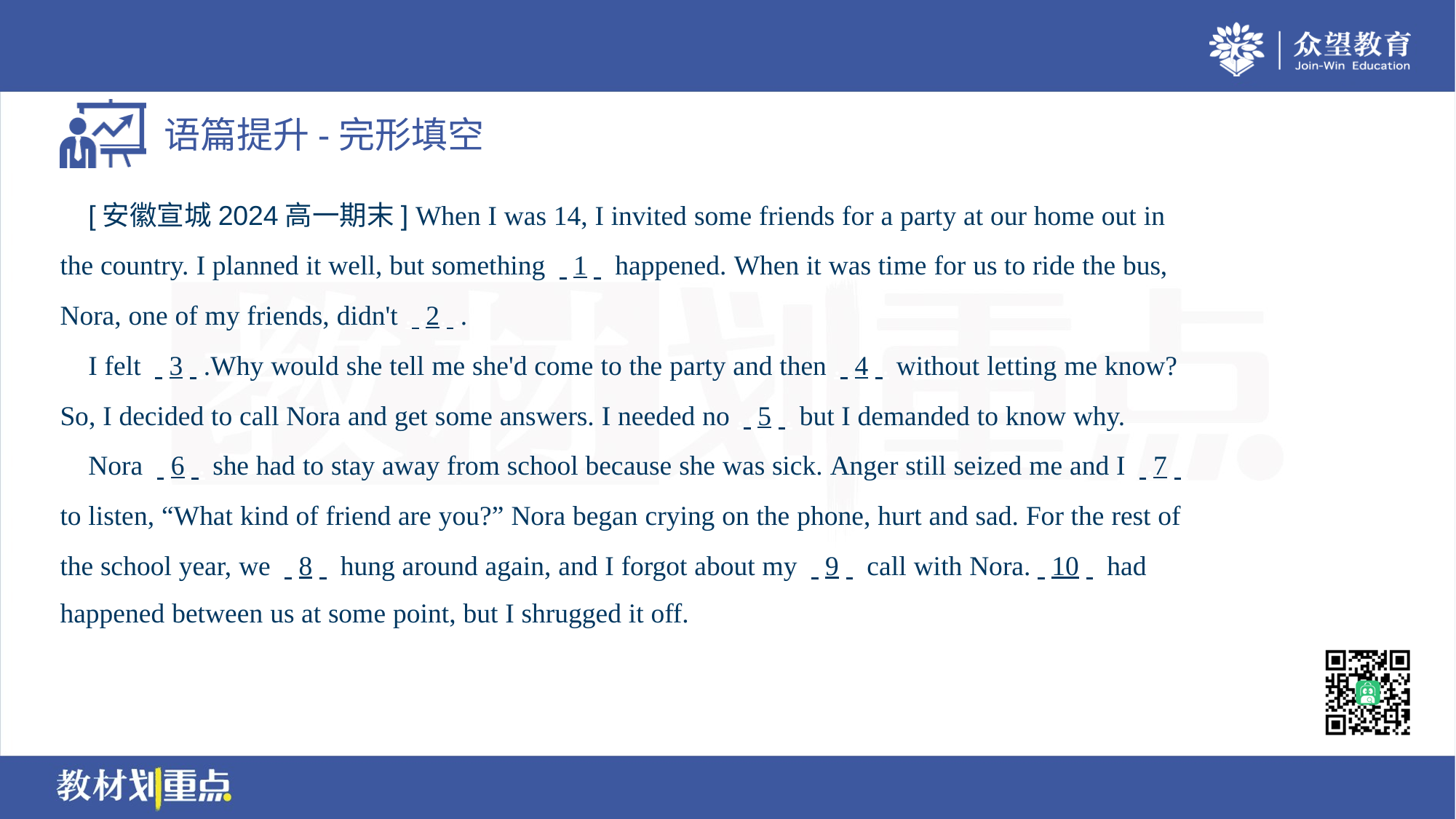

[安徽宣城2024高一期末] When I was 14, I invited some friends for a party at our home out in
the country. I planned it well, but something . .1. . happened. When it was time for us to ride the bus,
Nora, one of my friends, didn't . .2. ..
    I felt . .3. ..Why would she tell me she'd come to the party and then . .4. . without letting me know?
So, I decided to call Nora and get some answers. I needed no . .5. . but I demanded to know why.
    Nora . .6. . she had to stay away from school because she was sick. Anger still seized me and I . .7. .
to listen, “What kind of friend are you?” Nora began crying on the phone, hurt and sad. For the rest of
the school year, we . .8. . hung around again, and I forgot about my . .9. . call with Nora.. .10. . had
happened between us at some point, but I shrugged it off.